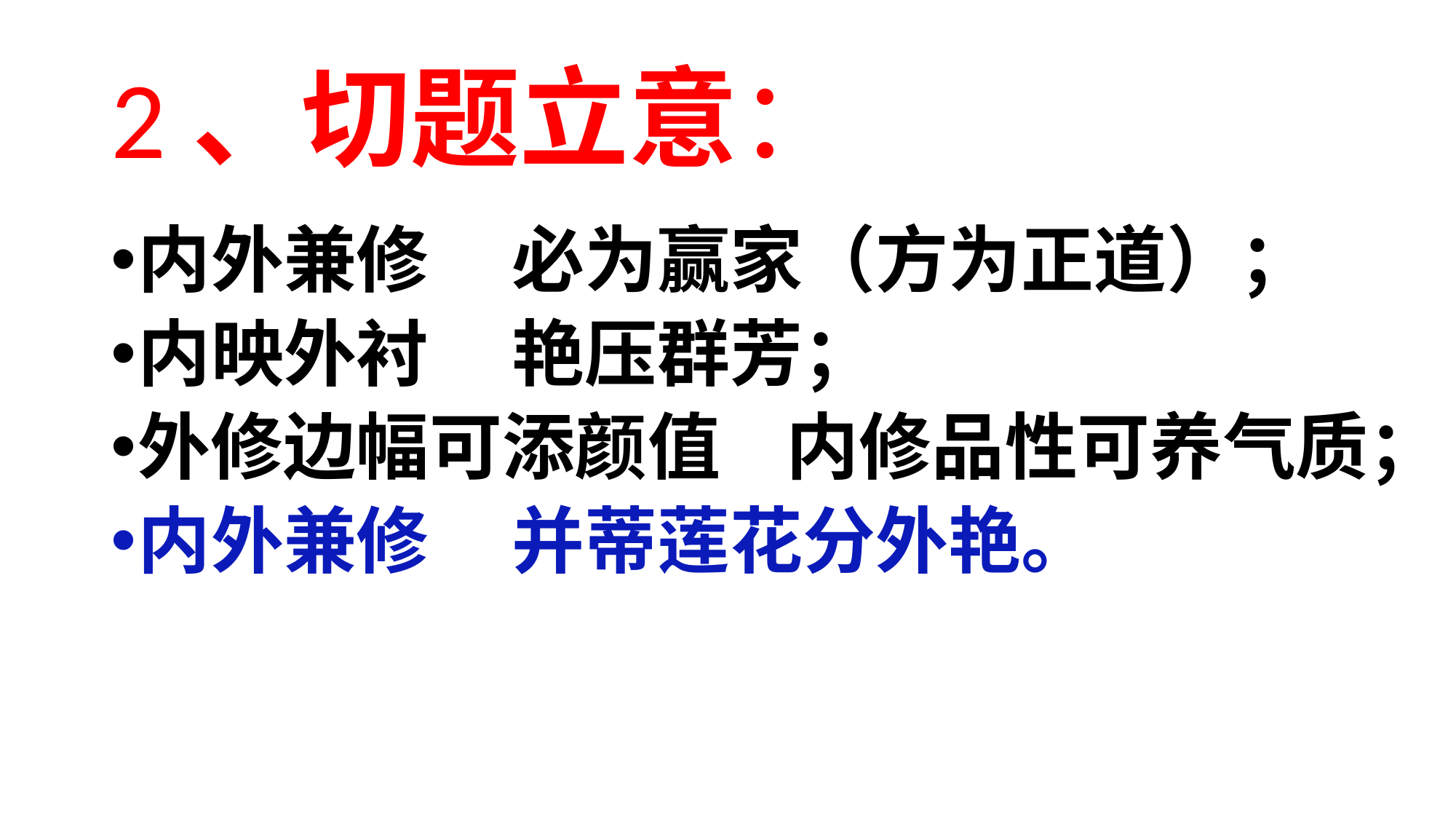

# 2、切题立意：
内外兼修     必为赢家（方为正道）；
内映外衬     艳压群芳；
外修边幅可添颜值    内修品性可养气质；
内外兼修     并蒂莲花分外艳。